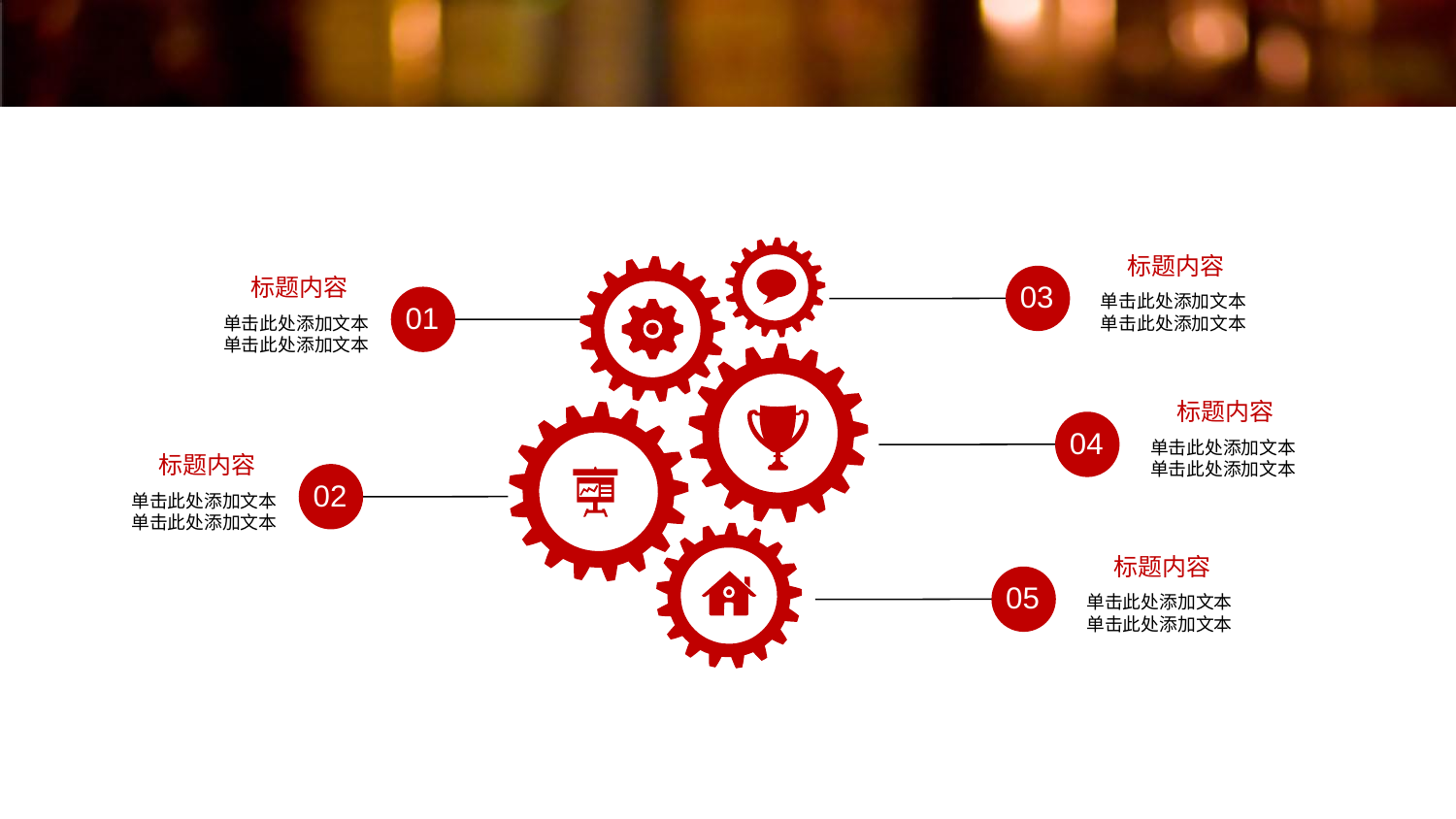

标题内容
单击此处添加文本
单击此处添加文本

03

 标题内容
单击此处添加文本
单击此处添加文本

01

 标题内容
单击此处添加文本
单击此处添加文本

04

 标题内容
单击此处添加文本
单击此处添加文本

02

 标题内容
单击此处添加文本
单击此处添加文本

05